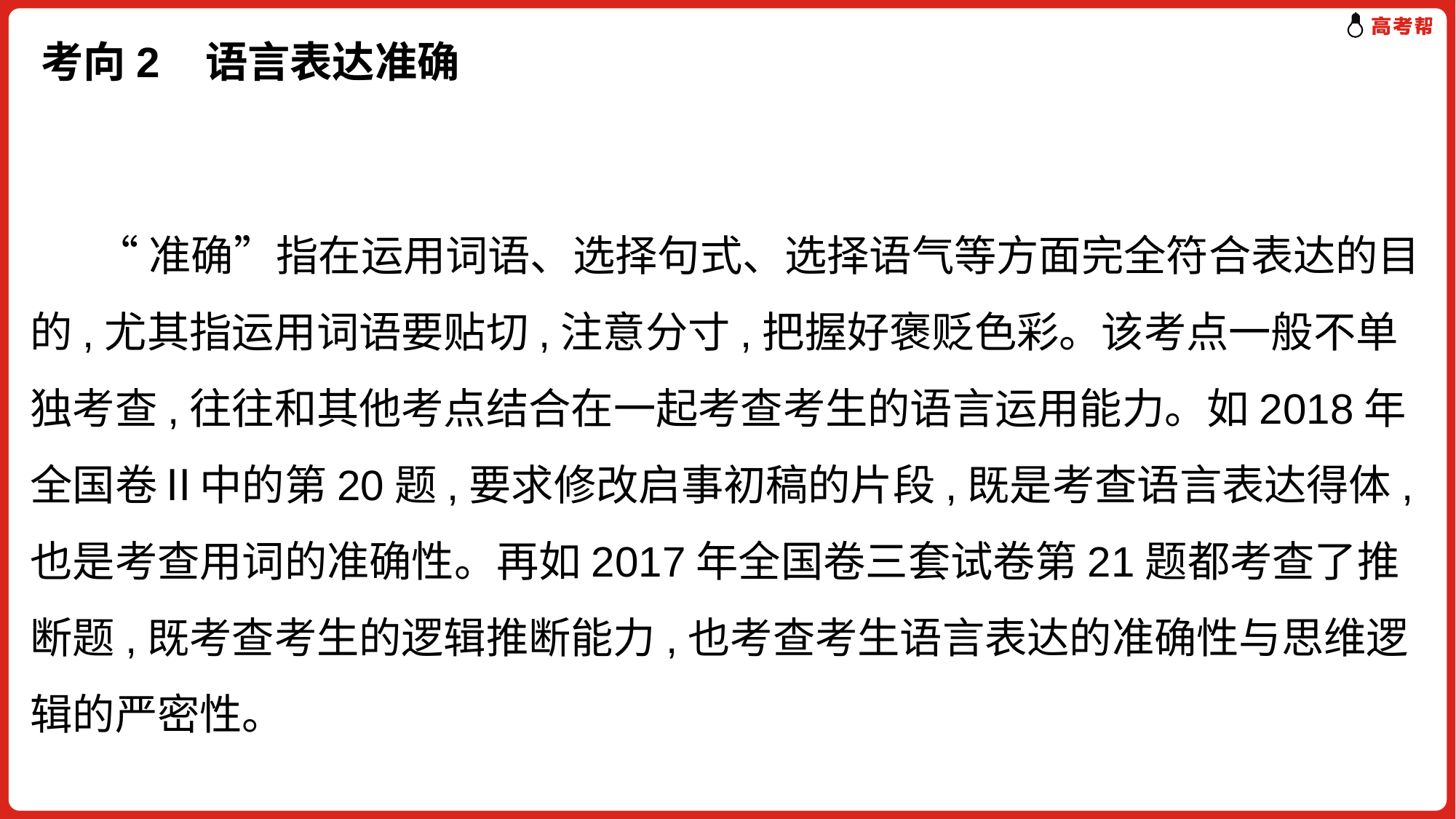

# 考向2   语言表达准确
       “准确”指在运用词语、选择句式、选择语气等方面完全符合表达的目的,尤其指运用词语要贴切,注意分寸,把握好褒贬色彩。该考点一般不单独考查,往往和其他考点结合在一起考查考生的语言运用能力。如2018年全国卷Ⅱ中的第20题,要求修改启事初稿的片段,既是考查语言表达得体,也是考查用词的准确性。再如2017年全国卷三套试卷第21题都考查了推断题,既考查考生的逻辑推断能力,也考查考生语言表达的准确性与思维逻辑的严密性。